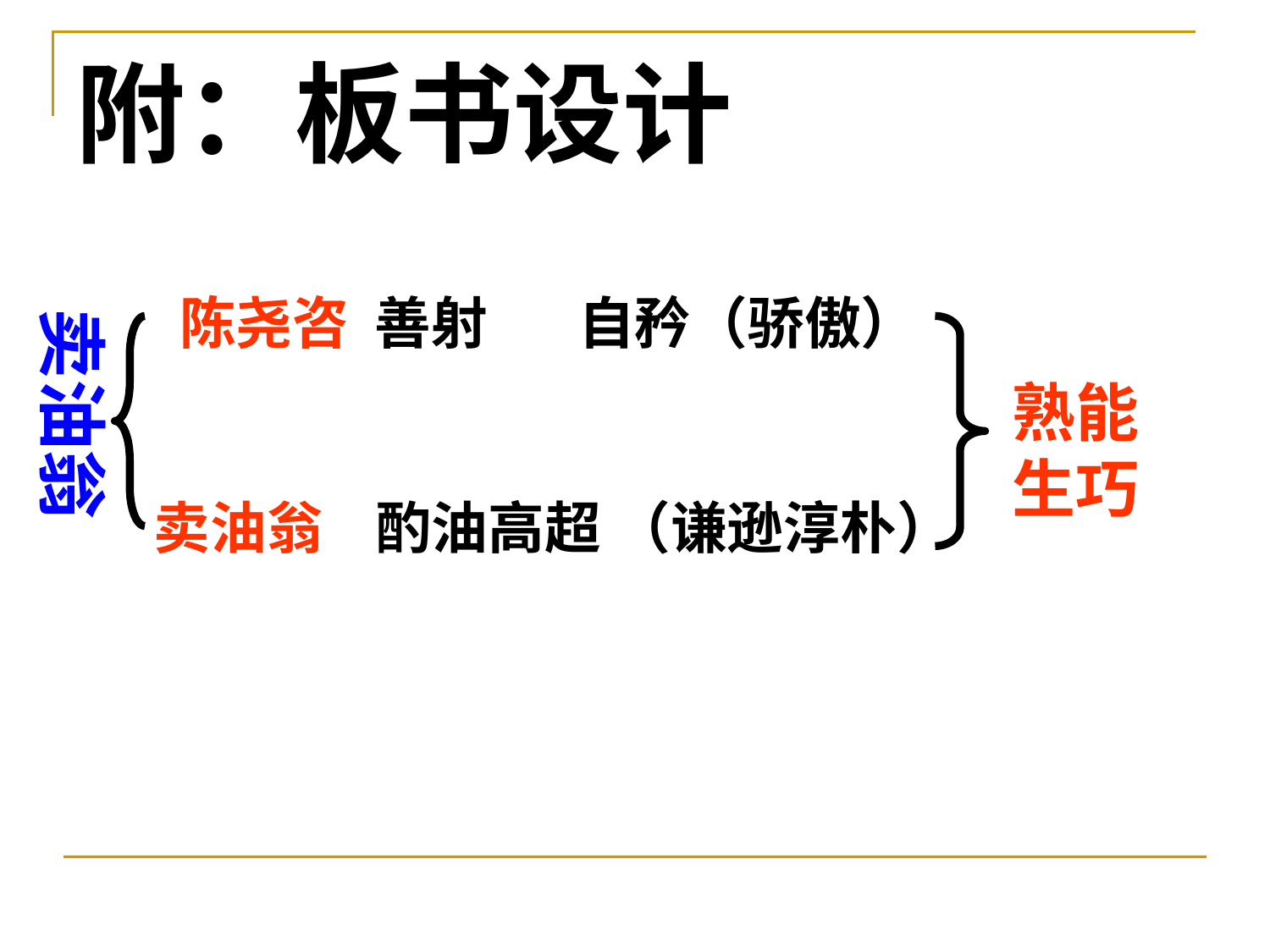

# 附：板书设计

陈尧咨  善射       自矜（骄傲）
卖油翁

熟能
生巧
卖油翁    酌油高超 （谦逊淳朴）